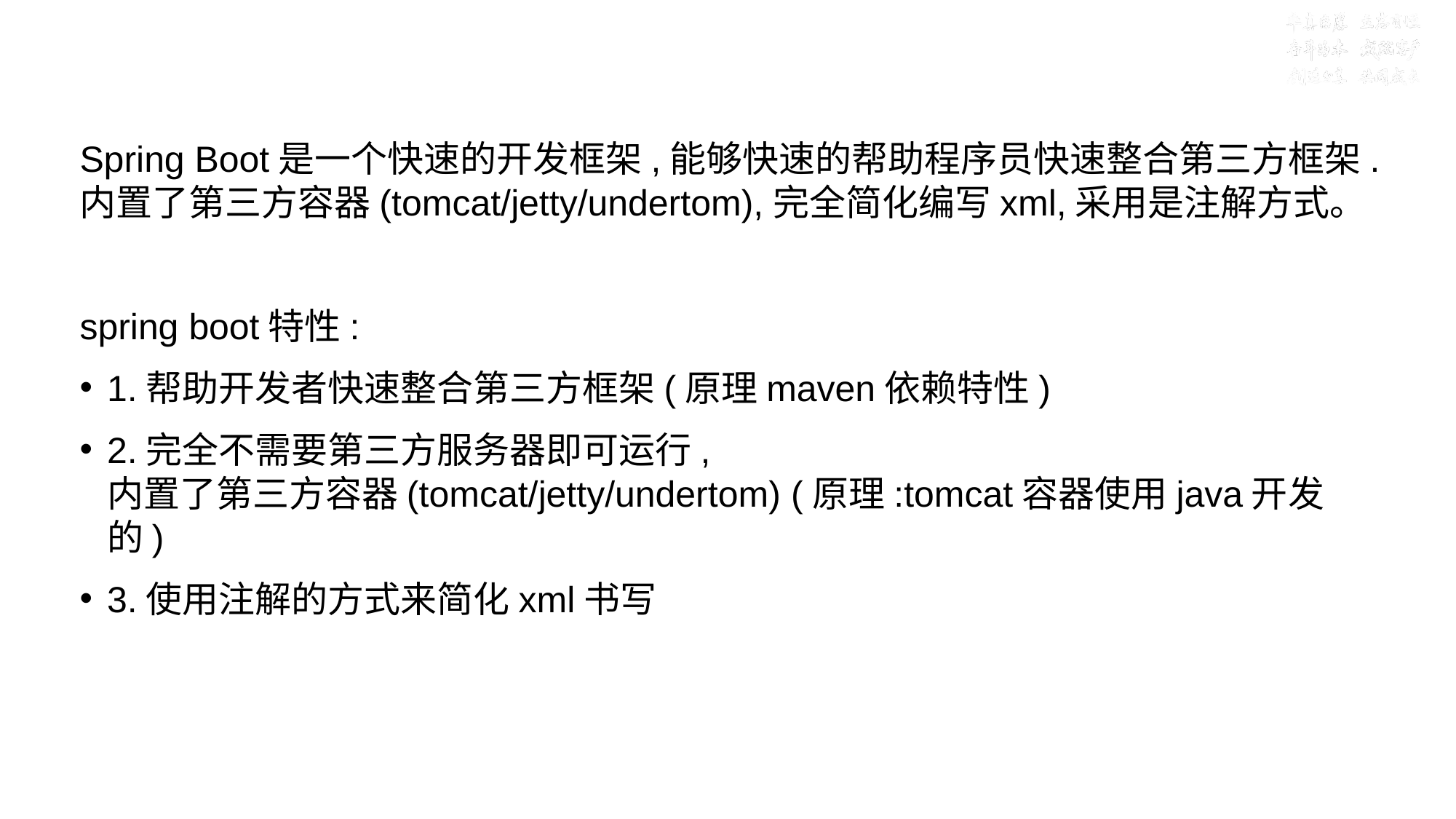

# 目标一：了解为什么要学习Spring Boot？
Spring Boot是一个快速的开发框架,能够快速的帮助程序员快速整合第三方框架.内置了第三方容器(tomcat/jetty/undertom),完全简化编写xml,采用是注解方式。

spring boot特性:
1.帮助开发者快速整合第三方框架(原理maven依赖特性)
2.完全不需要第三方服务器即可运行, 内置了第三方容器(tomcat/jetty/undertom) (原理:tomcat容器使用java开发的)
3.使用注解的方式来简化xml书写

2